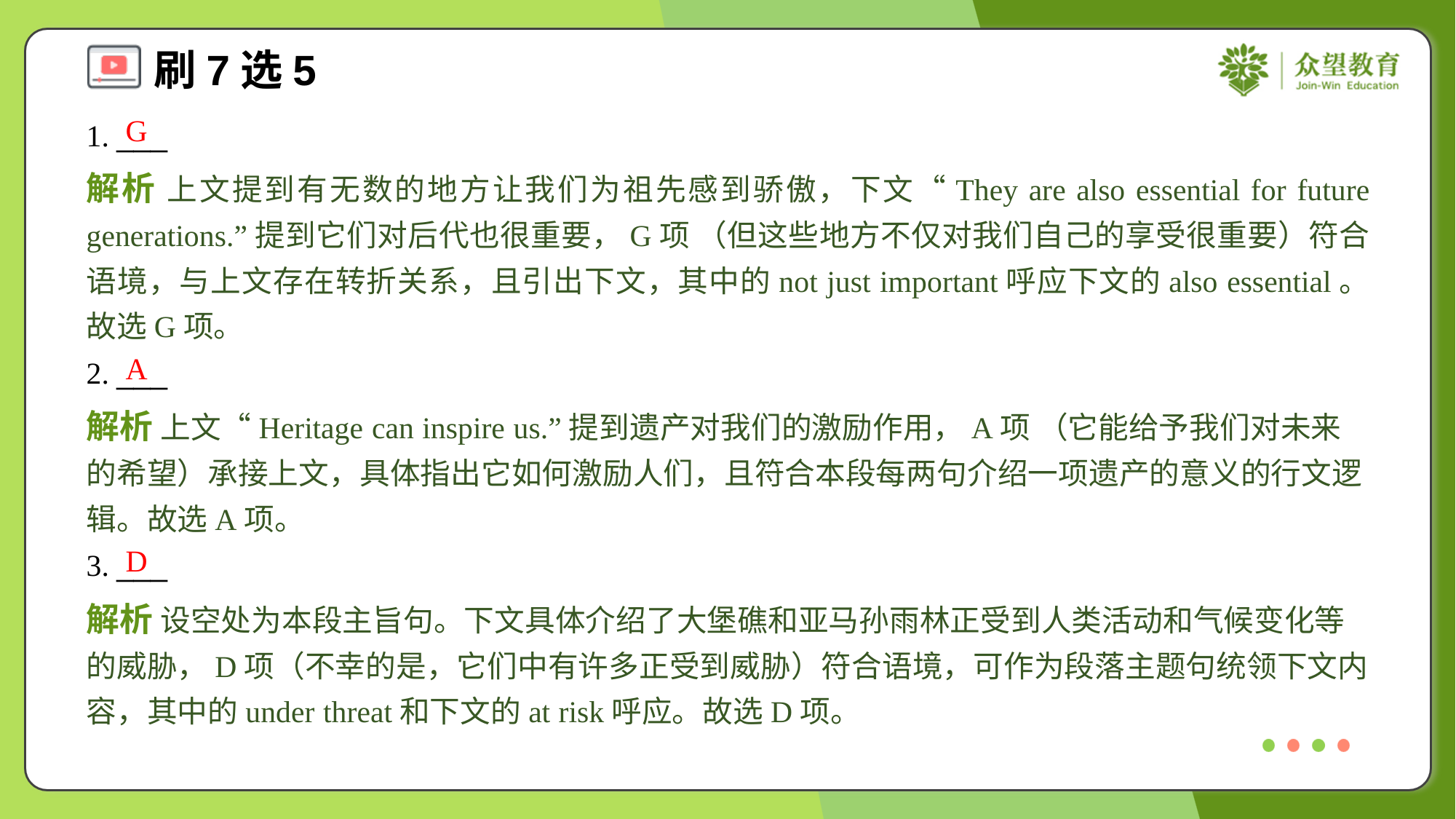

G
1. ___
解析 上文提到有无数的地方让我们为祖先感到骄傲，下文“They are also essential for future generations.”提到它们对后代也很重要，G项 （但这些地方不仅对我们自己的享受很重要）符合语境，与上文存在转折关系，且引出下文，其中的not just important呼应下文的also essential。故选G项。
A
2. ___
解析 上文“Heritage can inspire us.”提到遗产对我们的激励作用，A项 （它能给予我们对未来的希望）承接上文，具体指出它如何激励人们，且符合本段每两句介绍一项遗产的意义的行文逻辑。故选A项。
D
3. ___
解析 设空处为本段主旨句。下文具体介绍了大堡礁和亚马孙雨林正受到人类活动和气候变化等的威胁，D项（不幸的是，它们中有许多正受到威胁）符合语境，可作为段落主题句统领下文内容，其中的under threat和下文的at risk呼应。故选D项。